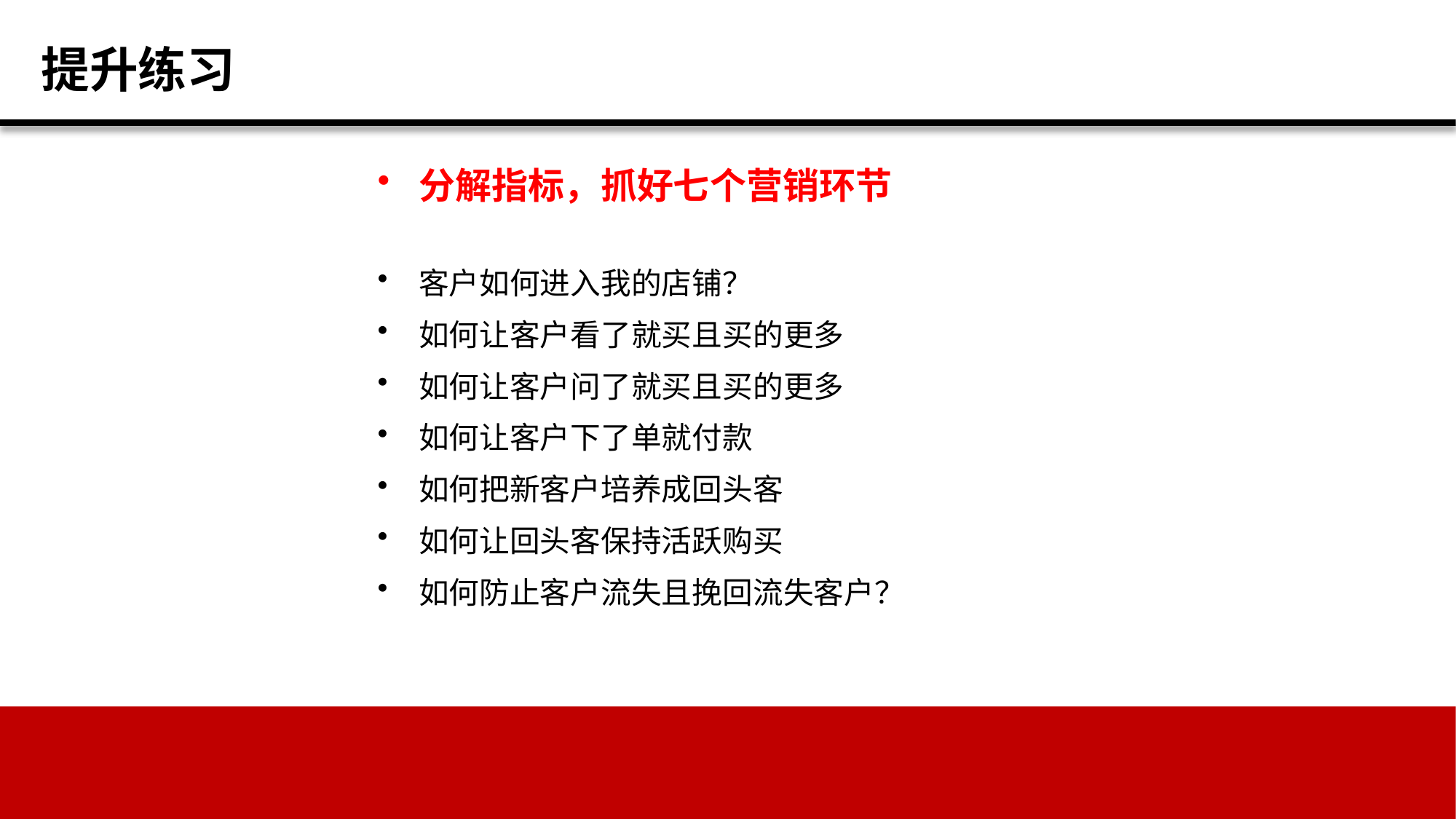

提升练习
分解指标，抓好七个营销环节

客户如何进入我的店铺？
如何让客户看了就买且买的更多
如何让客户问了就买且买的更多
如何让客户下了单就付款
如何把新客户培养成回头客
如何让回头客保持活跃购买
如何防止客户流失且挽回流失客户？